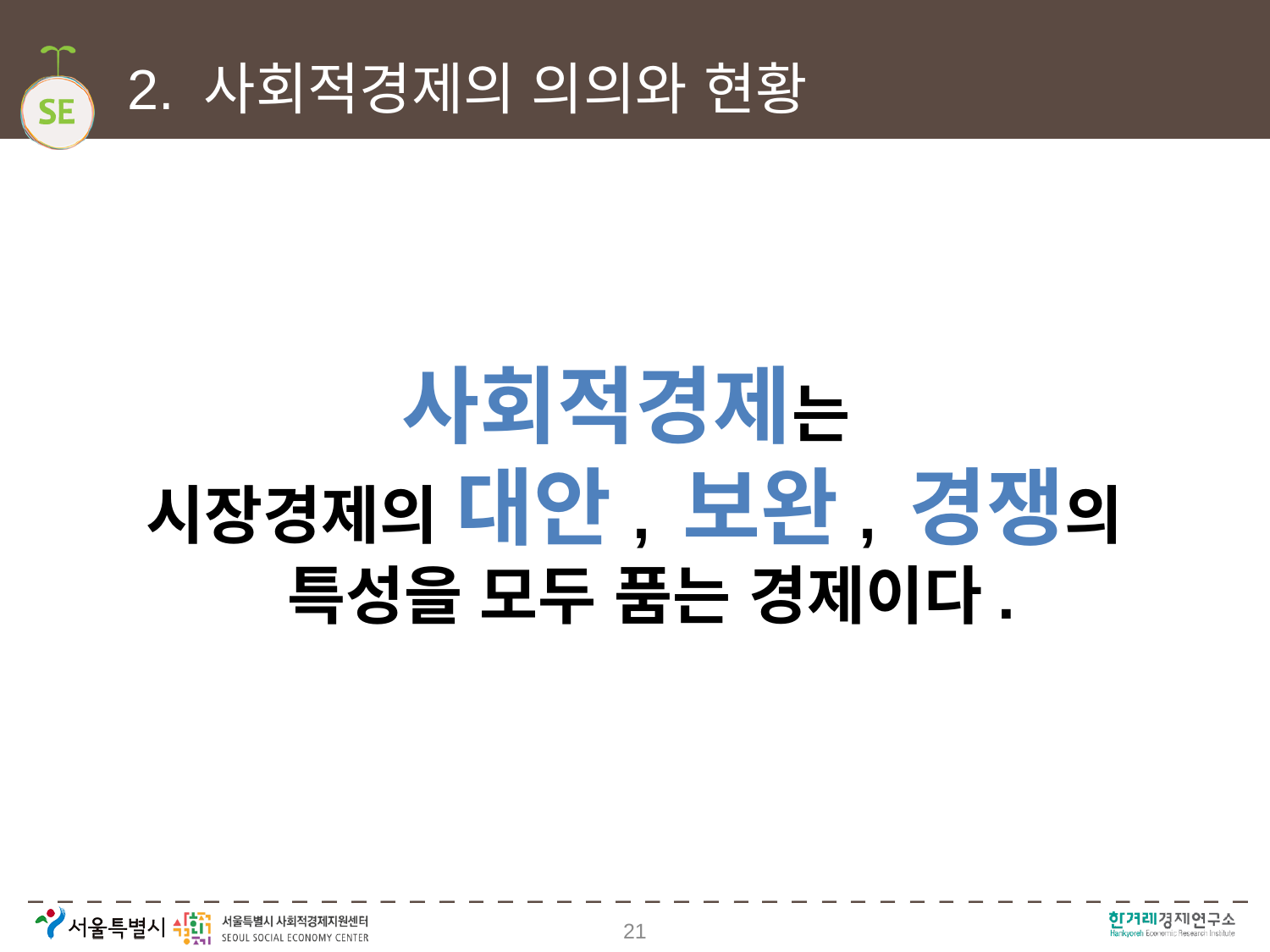

# 2. 사회적경제의 의의와 현황
사회적경제는
시장경제의 대안, 보완, 경쟁의
 특성을 모두 품는 경제이다.
21